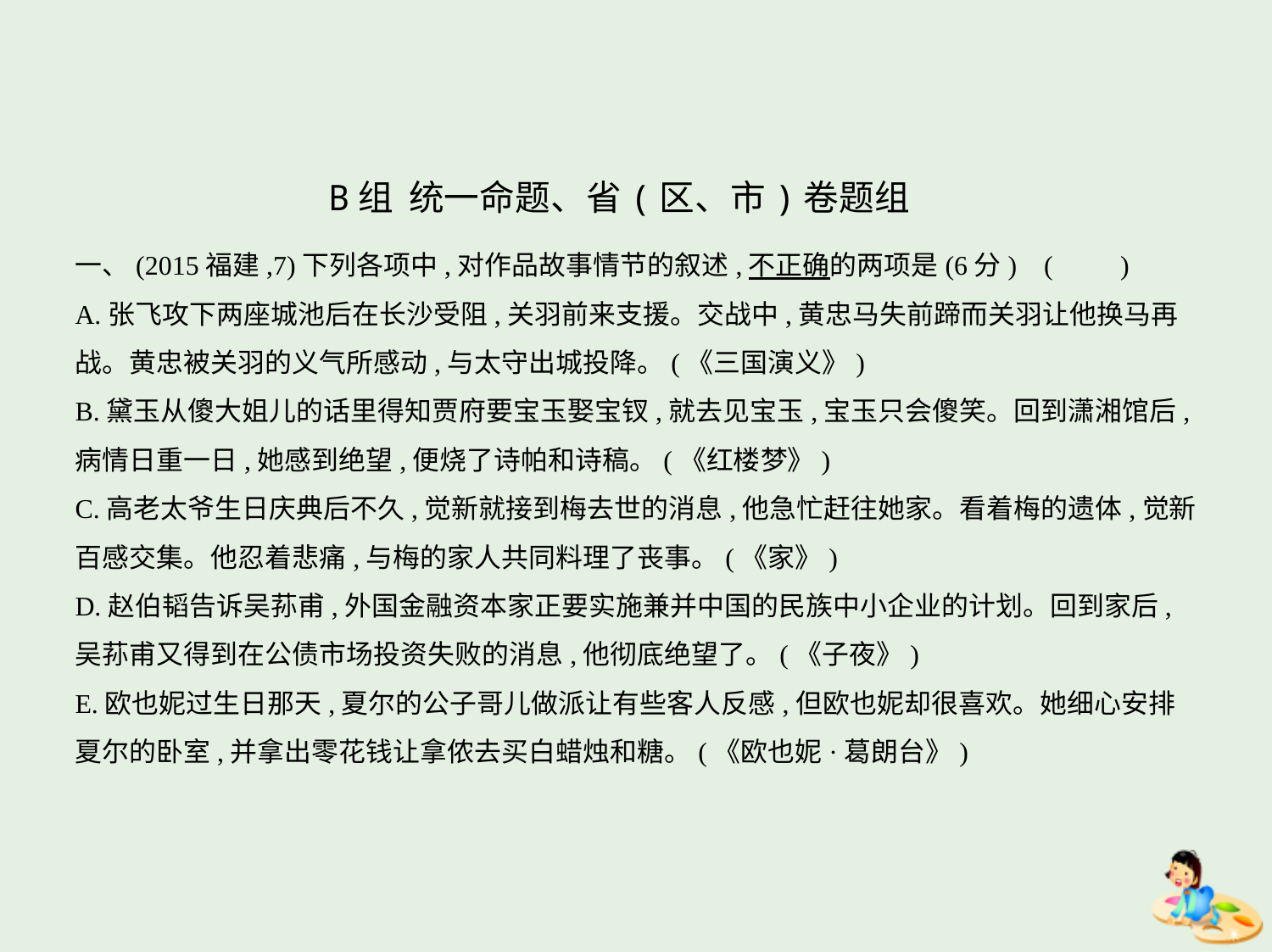

B组  统一命题、省(区、市)卷题组
一、(2015福建,7)下列各项中,对作品故事情节的叙述,不正确的两项是(6分) (　　)
A.张飞攻下两座城池后在长沙受阻,关羽前来支援。交战中,黄忠马失前蹄而关羽让他换马再
战。黄忠被关羽的义气所感动,与太守出城投降。(《三国演义》)
B.黛玉从傻大姐儿的话里得知贾府要宝玉娶宝钗,就去见宝玉,宝玉只会傻笑。回到潇湘馆后,
病情日重一日,她感到绝望,便烧了诗帕和诗稿。(《红楼梦》)
C.高老太爷生日庆典后不久,觉新就接到梅去世的消息,他急忙赶往她家。看着梅的遗体,觉新
百感交集。他忍着悲痛,与梅的家人共同料理了丧事。(《家》)
D.赵伯韬告诉吴荪甫,外国金融资本家正要实施兼并中国的民族中小企业的计划。回到家后,
吴荪甫又得到在公债市场投资失败的消息,他彻底绝望了。(《子夜》)
E.欧也妮过生日那天,夏尔的公子哥儿做派让有些客人反感,但欧也妮却很喜欢。她细心安排
夏尔的卧室,并拿出零花钱让拿侬去买白蜡烛和糖。(《欧也妮·葛朗台》)